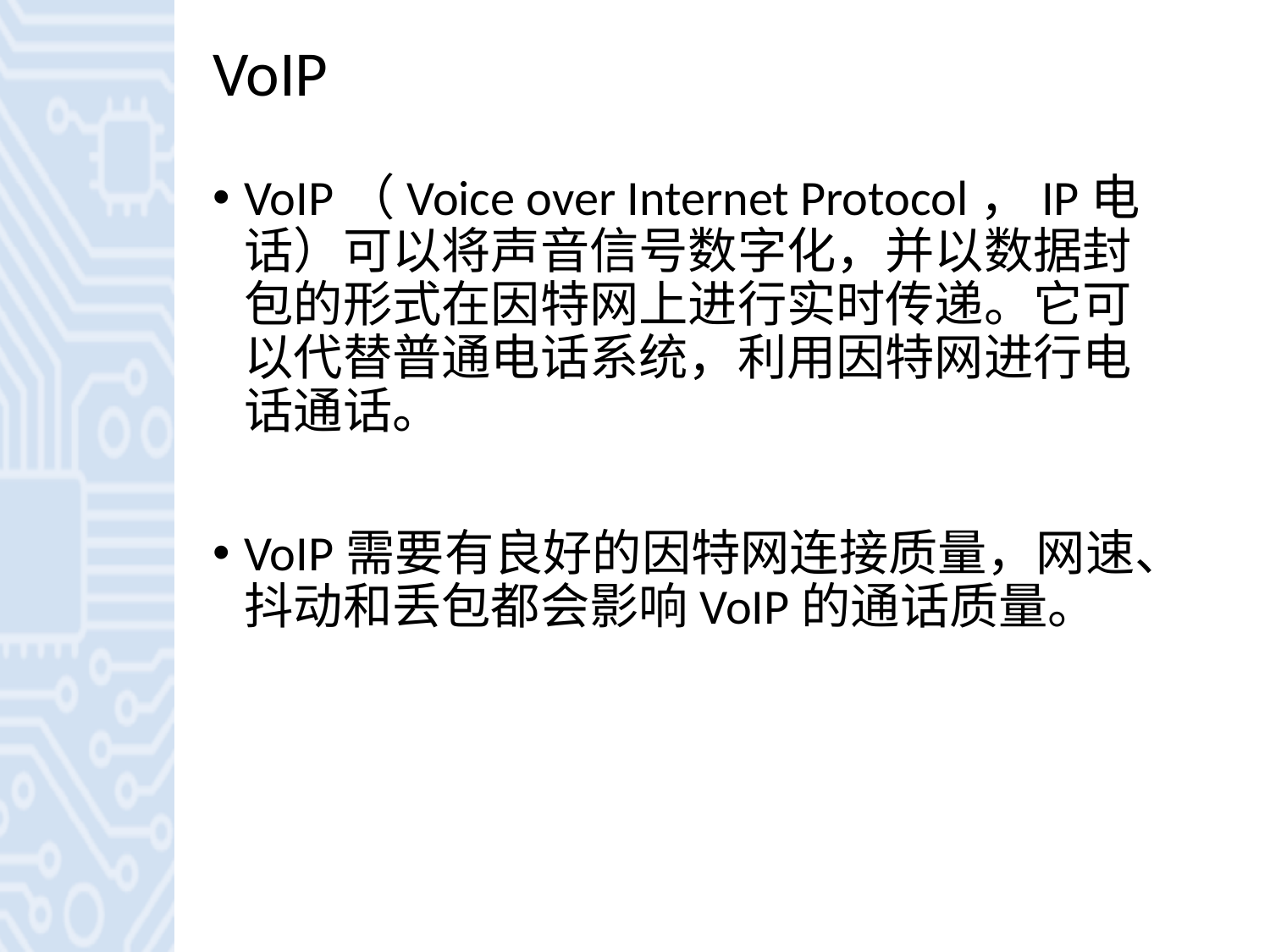

# VoIP
VoIP（Voice over Internet Protocol，IP电话）可以将声音信号数字化，并以数据封包的形式在因特网上进行实时传递。它可以代替普通电话系统，利用因特网进行电话通话。

VoIP需要有良好的因特网连接质量，网速、抖动和丢包都会影响VoIP的通话质量。